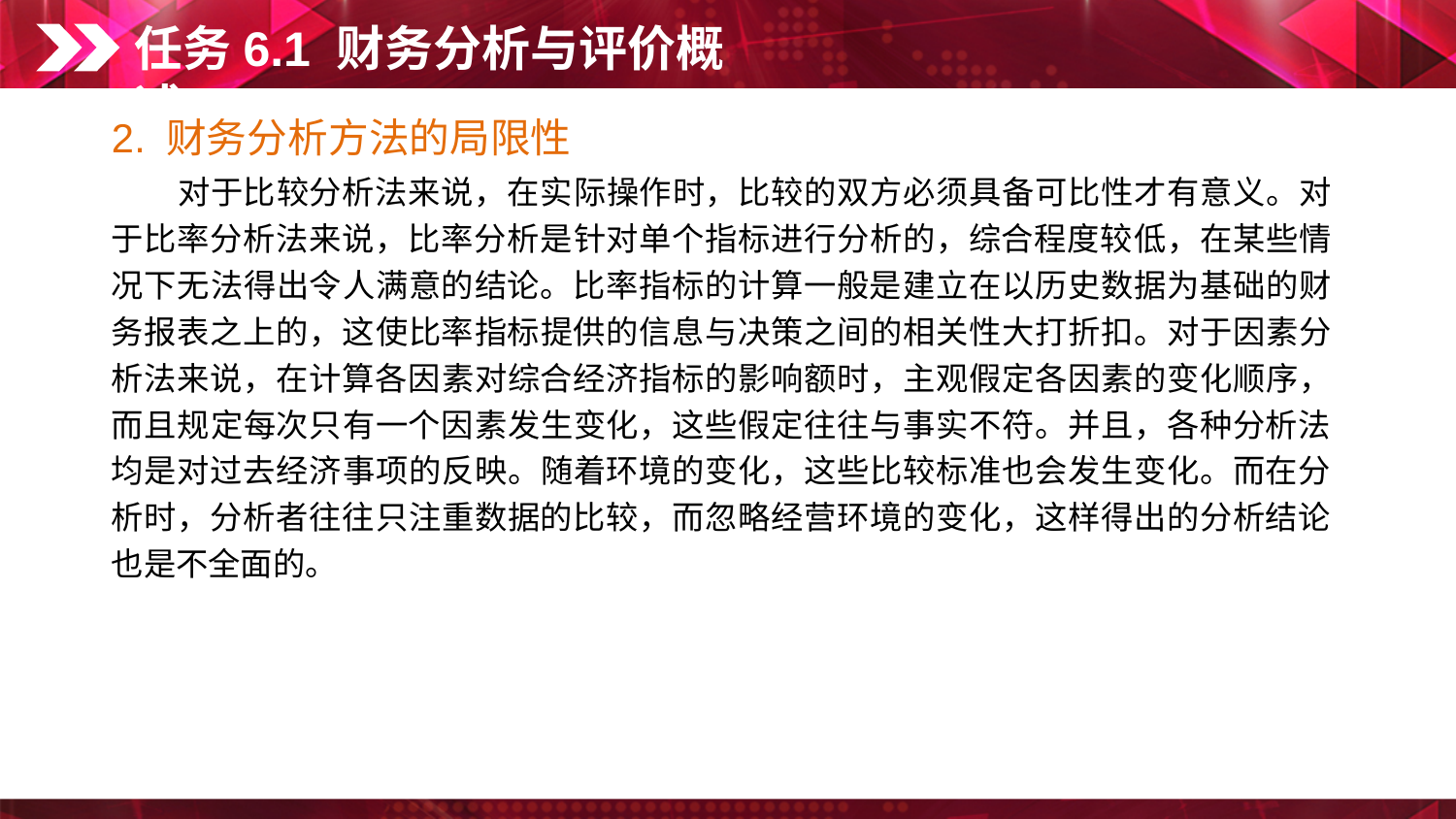

任务6.1 财务分析与评价概述

2. 财务分析方法的局限性
　　对于比较分析法来说，在实际操作时，比较的双方必须具备可比性才有意义。对于比率分析法来说，比率分析是针对单个指标进行分析的，综合程度较低，在某些情况下无法得出令人满意的结论。比率指标的计算一般是建立在以历史数据为基础的财务报表之上的，这使比率指标提供的信息与决策之间的相关性大打折扣。对于因素分析法来说，在计算各因素对综合经济指标的影响额时，主观假定各因素的变化顺序，而且规定每次只有一个因素发生变化，这些假定往往与事实不符。并且，各种分析法均是对过去经济事项的反映。随着环境的变化，这些比较标准也会发生变化。而在分析时，分析者往往只注重数据的比较，而忽略经营环境的变化，这样得出的分析结论也是不全面的。